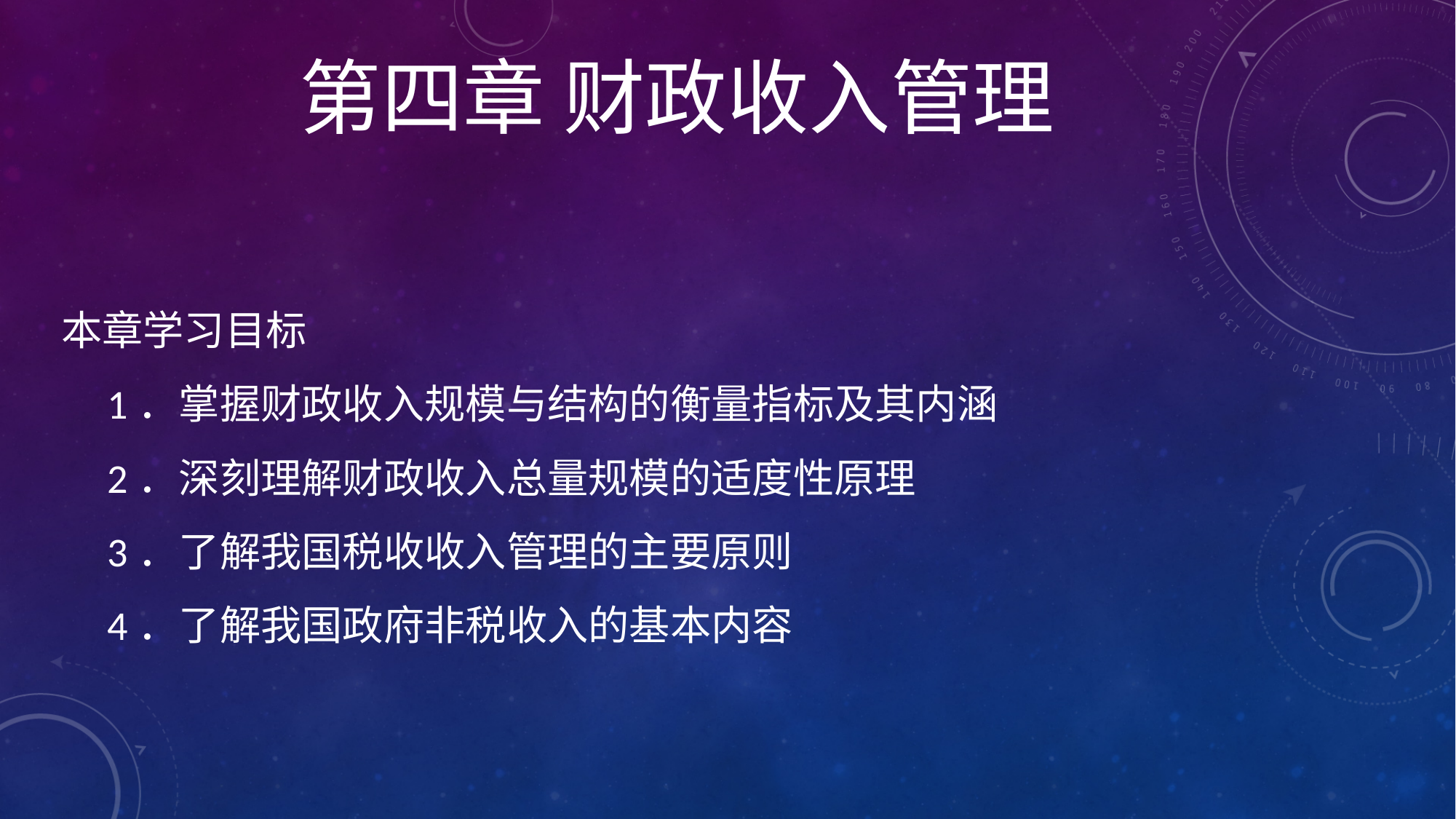

第四章 财政收入管理
# 本章学习目标 1．掌握财政收入规模与结构的衡量指标及其内涵 2．深刻理解财政收入总量规模的适度性原理 3．了解我国税收收入管理的主要原则 4．了解我国政府非税收入的基本内容